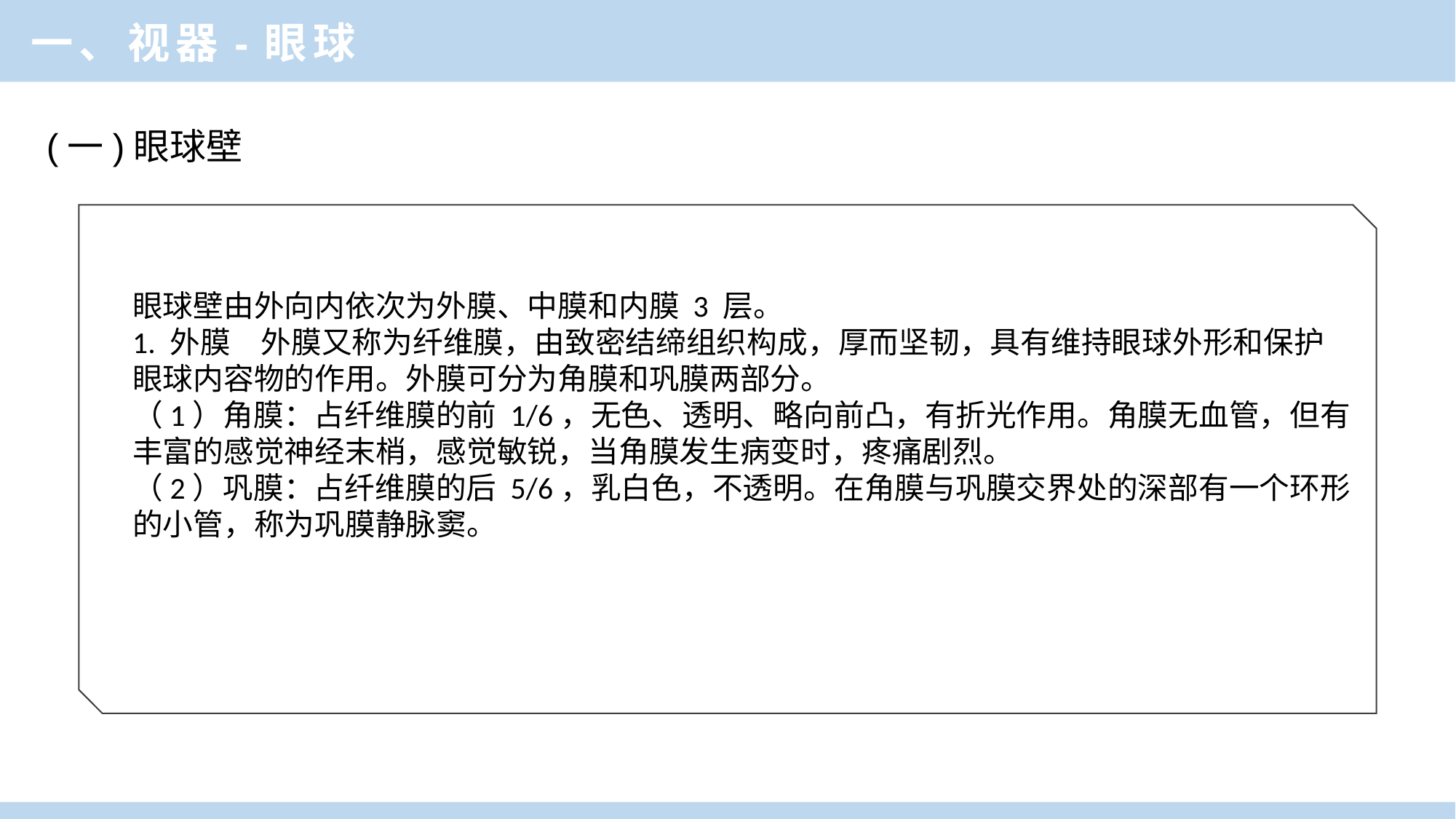

一、视器-眼球
 (一)眼球壁

眼球壁由外向内依次为外膜、中膜和内膜 3 层。
1. 外膜　外膜又称为纤维膜，由致密结缔组织构成，厚而坚韧，具有维持眼球外形和保护眼球内容物的作用。外膜可分为角膜和巩膜两部分。
（1）角膜：占纤维膜的前 1/6，无色、透明、略向前凸，有折光作用。角膜无血管，但有丰富的感觉神经末梢，感觉敏锐，当角膜发生病变时，疼痛剧烈。
（2）巩膜：占纤维膜的后 5/6，乳白色，不透明。在角膜与巩膜交界处的深部有一个环形的小管，称为巩膜静脉窦。